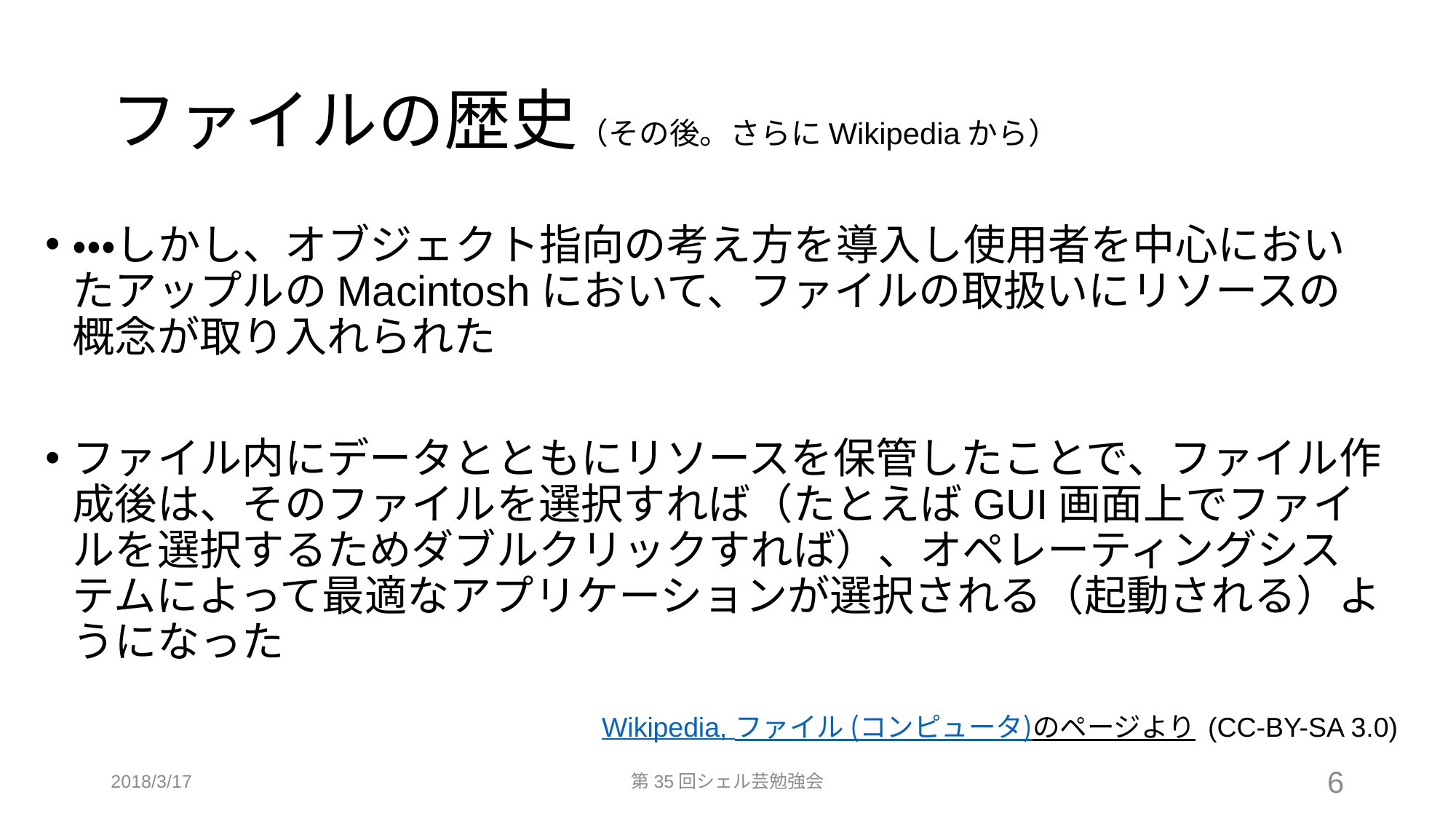

# ファイルの歴史（その後。さらにWikipediaから）
・・・しかし、オブジェクト指向の考え方を導入し使用者を中心においたアップルのMacintoshにおいて、ファイルの取扱いにリソースの概念が取り入れられた

ファイル内にデータとともにリソースを保管したことで、ファイル作成後は、そのファイルを選択すれば（たとえばGUI画面上でファイルを選択するためダブルクリックすれば）、オペレーティングシステムによって最適なアプリケーションが選択される（起動される）ようになった

Wikipedia, ファイル (コンピュータ)のページより (CC-BY-SA 3.0)
2018/3/17
第35回シェル芸勉強会
6